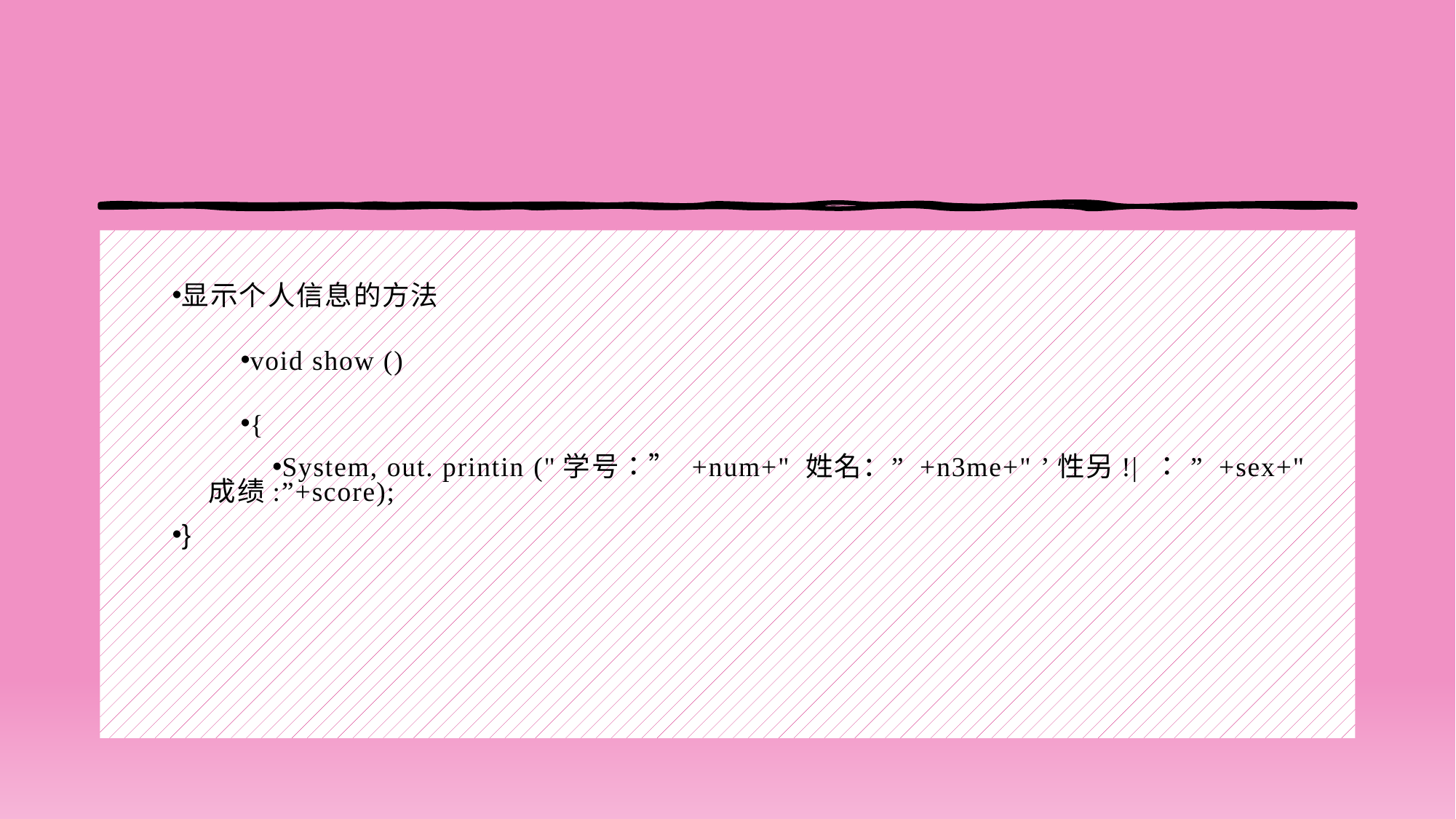

#

显示个人信息的方法
void show ()
{
System, out. printin ("学号：” +num+" 姓名：” +n3me+" ’性另!| ： ” +sex+" 成绩:”+score);
}